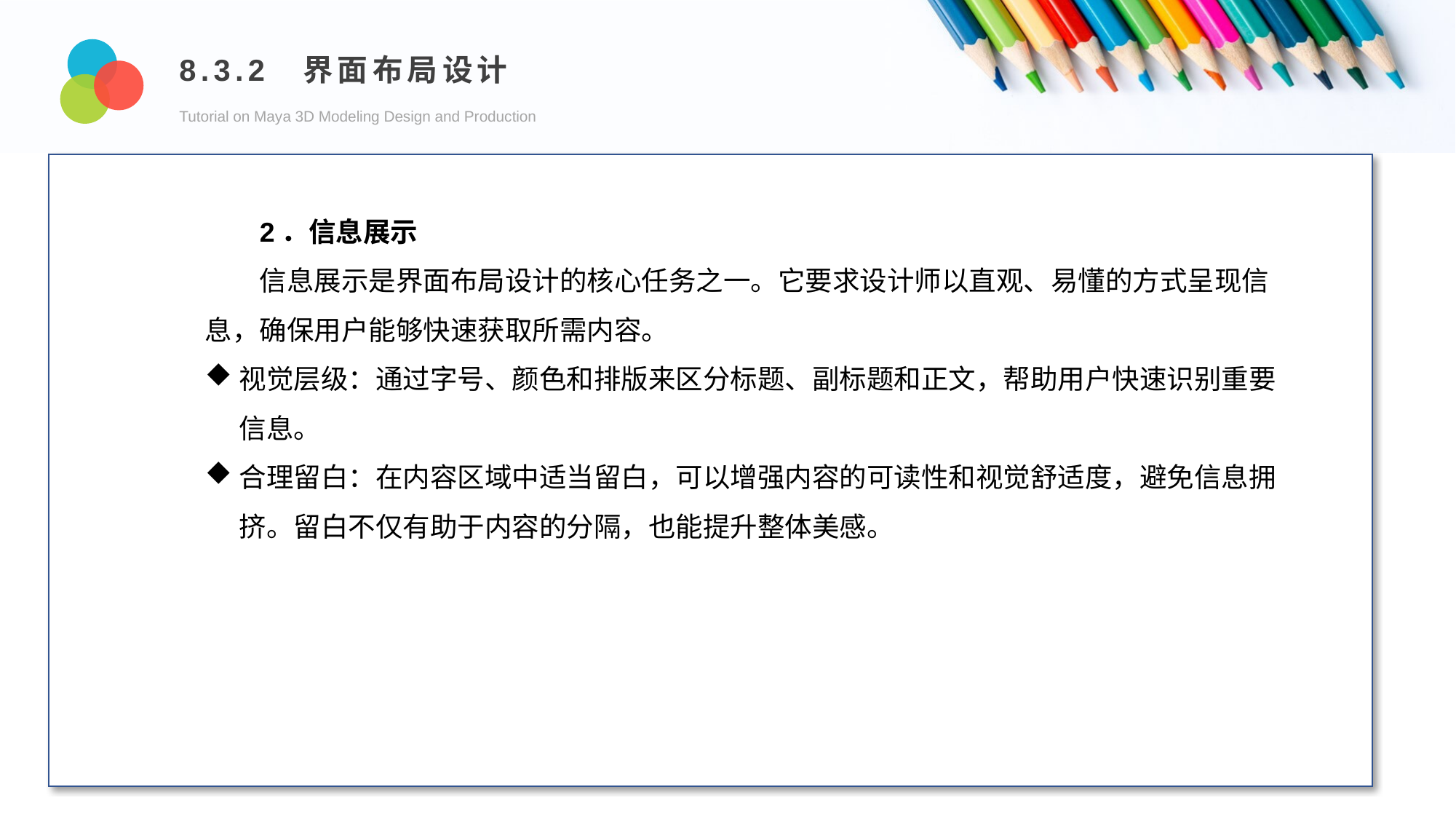

8.3.2  界面布局设计
Tutorial on Maya 3D Modeling Design and Production
Design and Production
2．信息展示
信息展示是界面布局设计的核心任务之一。它要求设计师以直观、易懂的方式呈现信息，确保用户能够快速获取所需内容。
视觉层级：通过字号、颜色和排版来区分标题、副标题和正文，帮助用户快速识别重要信息。
合理留白：在内容区域中适当留白，可以增强内容的可读性和视觉舒适度，避免信息拥挤。留白不仅有助于内容的分隔，也能提升整体美感。